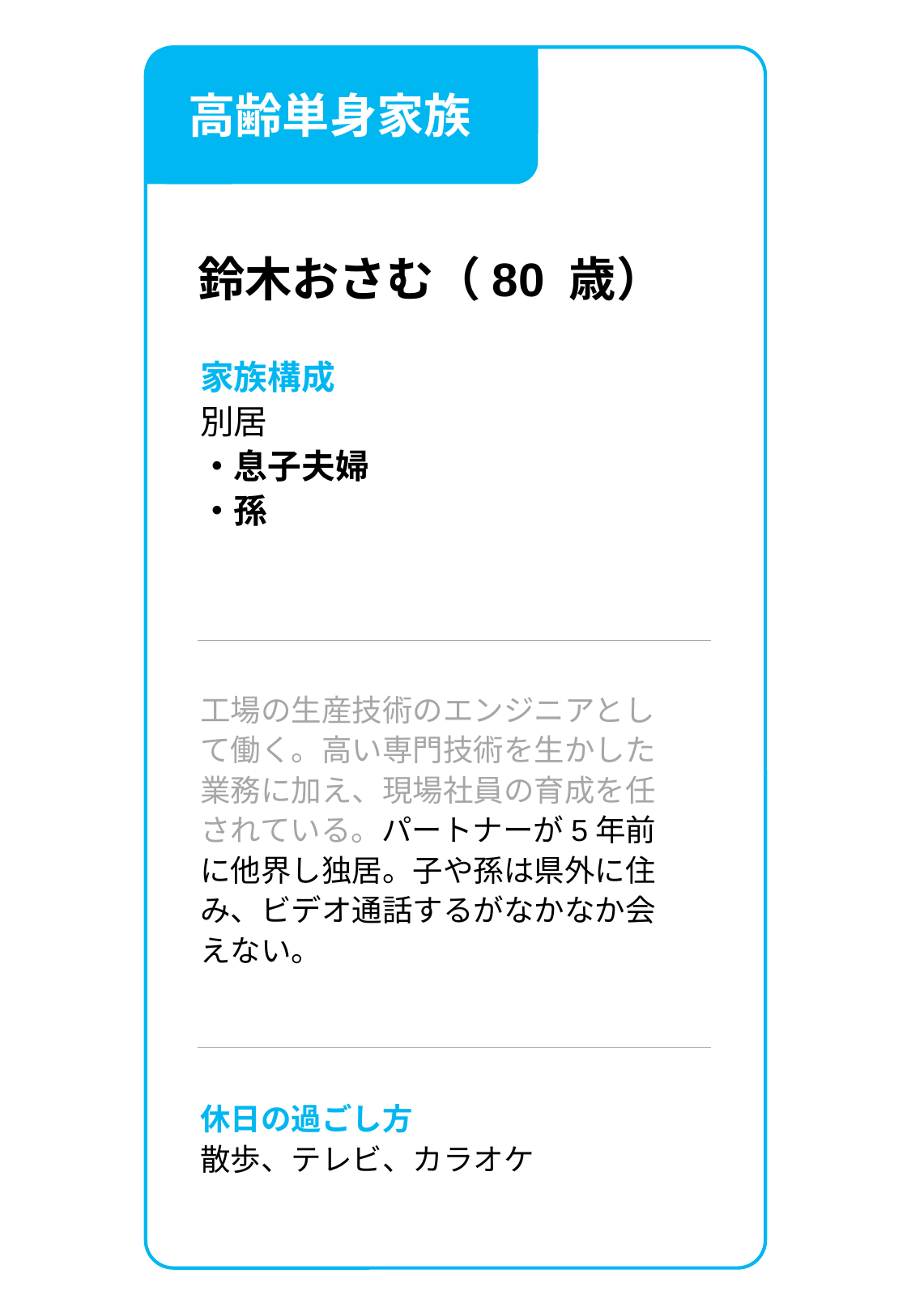

高齢単身家族

鈴木おさむ（80 歳）
家族構成
別居
・息子夫婦
・孫
工場の生産技術のエンジニアとして働く。高い専門技術を生かした業務に加え、現場社員の育成を任されている。パートナーが5年前に他界し独居。子や孫は県外に住み、ビデオ通話するがなかなか会えない。
休日の過ごし方
散歩、テレビ、カラオケ